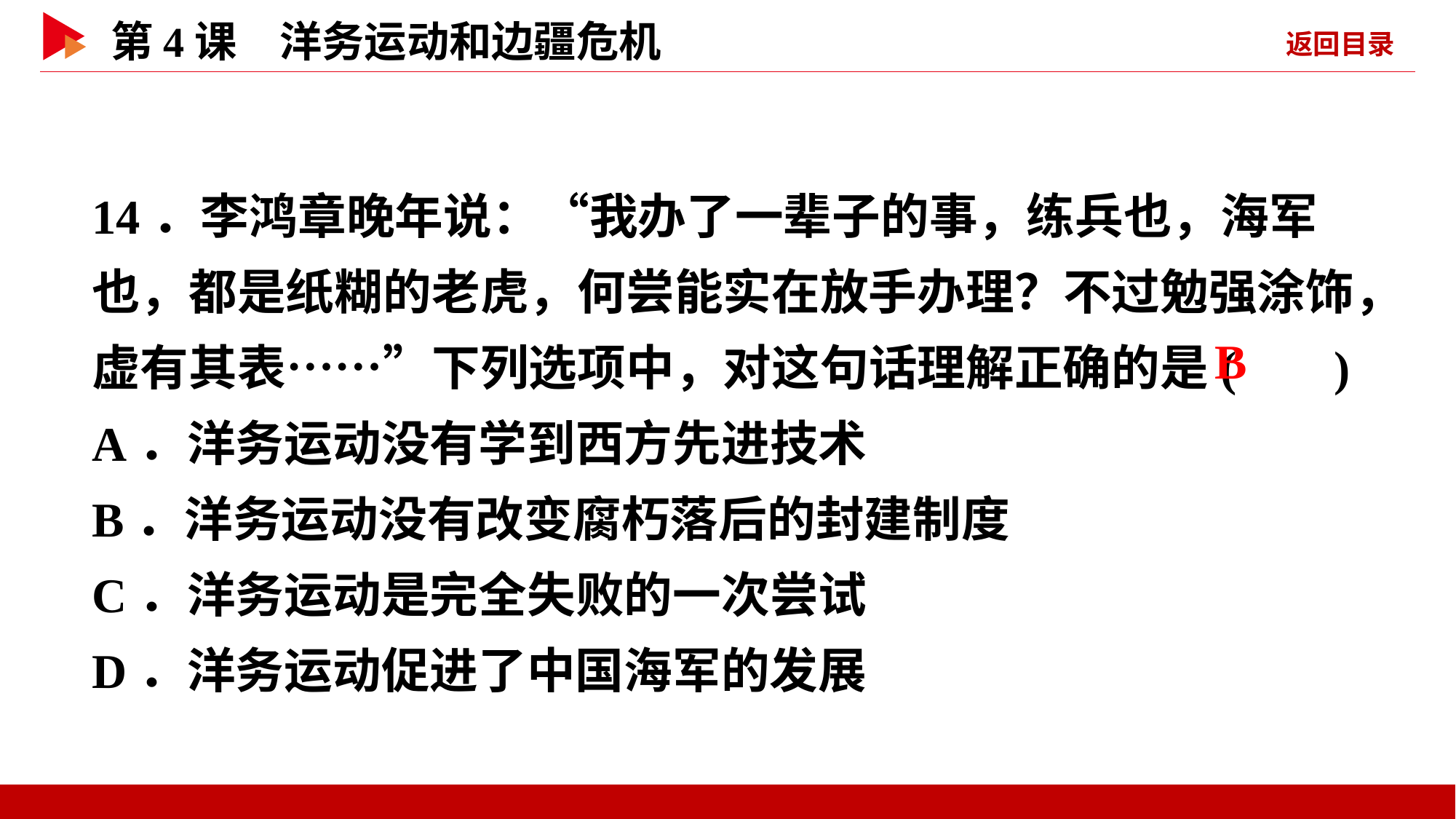

14．李鸿章晚年说：“我办了一辈子的事，练兵也，海军也，都是纸糊的老虎，何尝能实在放手办理？不过勉强涂饰，虚有其表……”下列选项中，对这句话理解正确的是(        )
A．洋务运动没有学到西方先进技术
B．洋务运动没有改变腐朽落后的封建制度
C．洋务运动是完全失败的一次尝试
D．洋务运动促进了中国海军的发展
   B